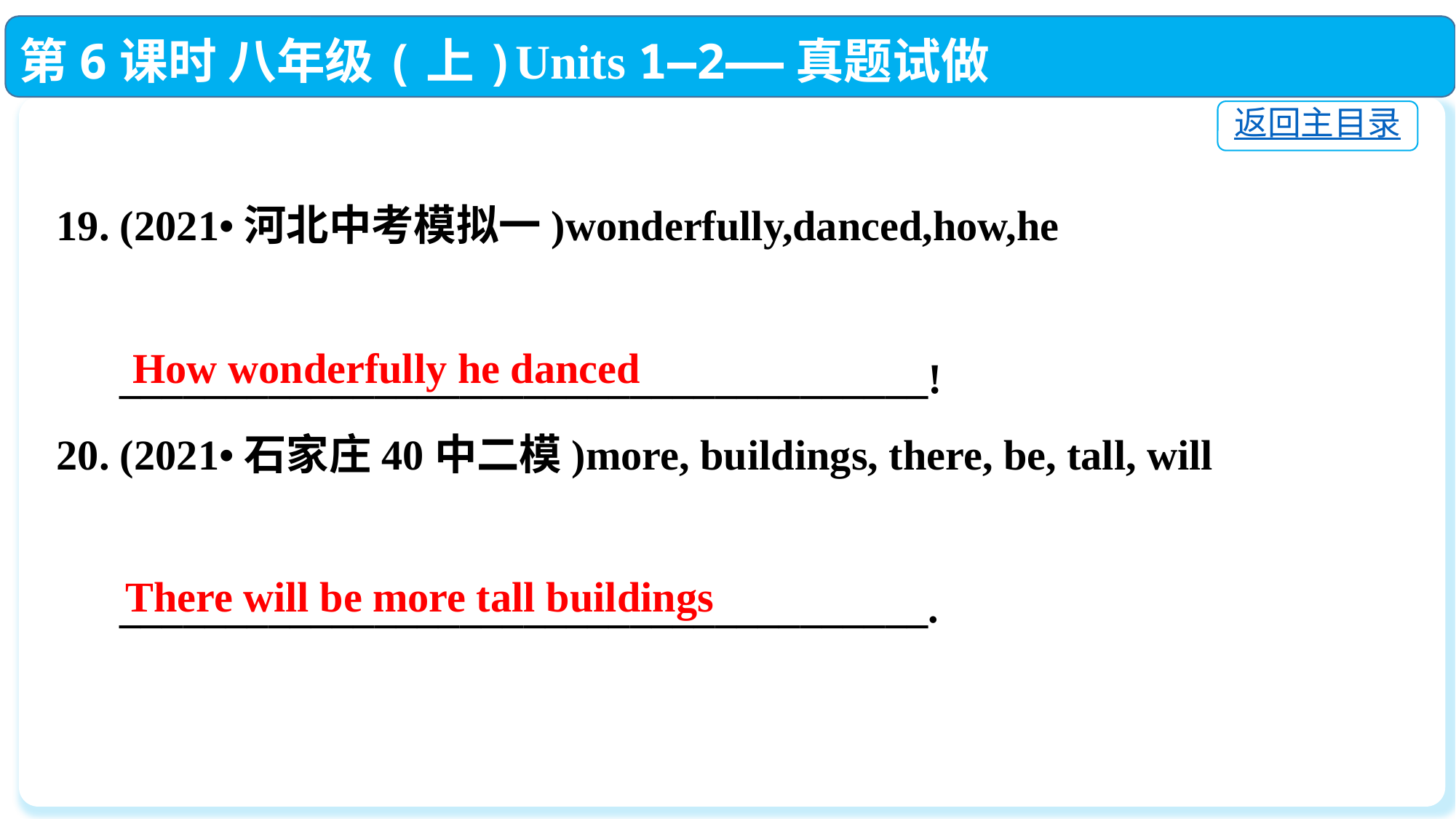

第6课时 八年级(上)Units 1—2——真题试做

返回主目录
19. (2021•河北中考模拟一)wonderfully,danced,how,he

      ______________________________________!
20. (2021•石家庄40中二模)more, buildings, there, be, tall, will

      ______________________________________.
How wonderfully he danced
There will be more tall buildings